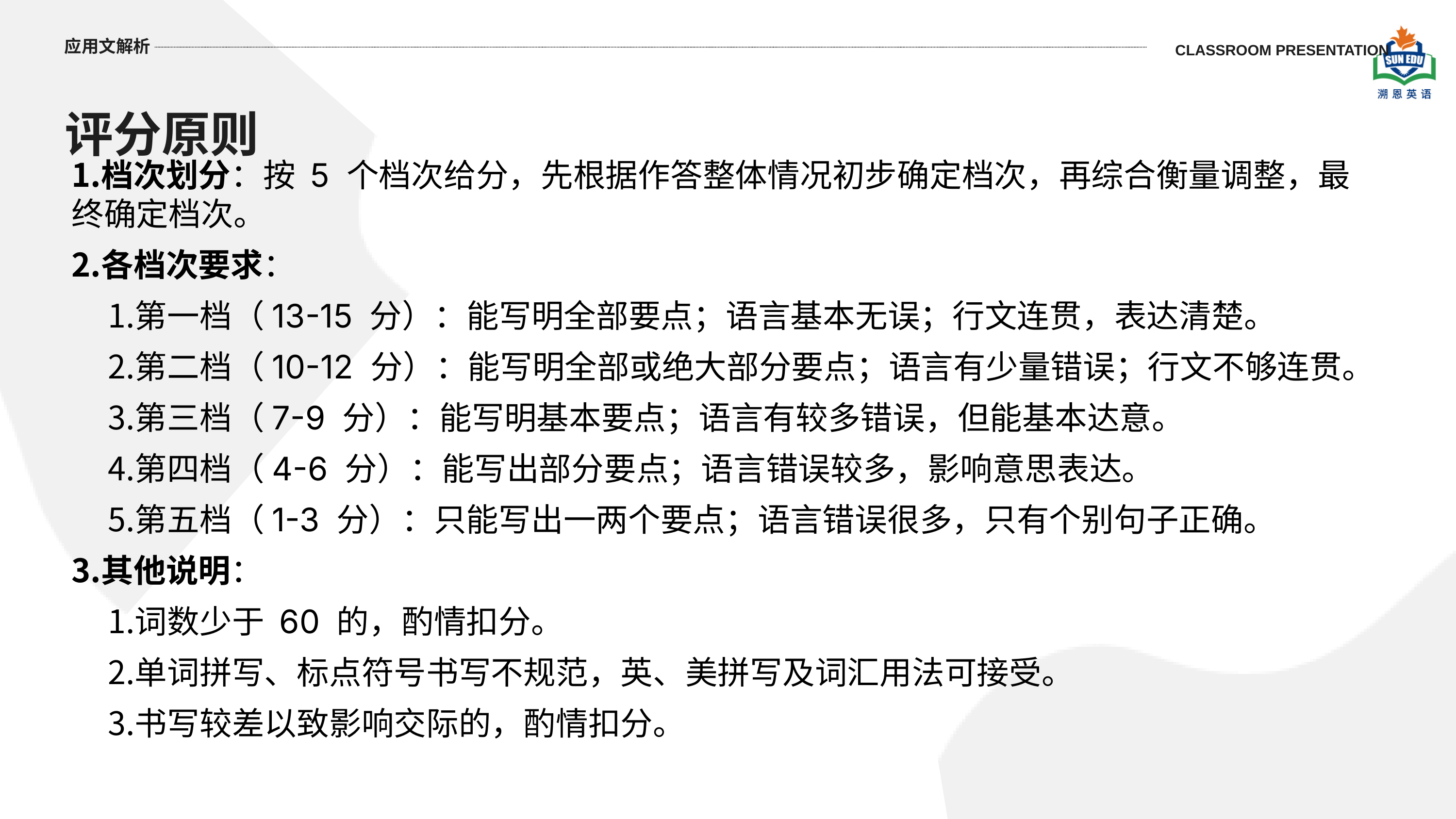

评分原则
应用文解析
CLASSROOM PRESENTATION

档次划分：按 5 个档次给分，先根据作答整体情况初步确定档次，再综合衡量调整，最终确定档次。
各档次要求：
第一档（13-15 分）：能写明全部要点；语言基本无误；行文连贯，表达清楚。
第二档（10-12 分）：能写明全部或绝大部分要点；语言有少量错误；行文不够连贯。
第三档（7-9 分）：能写明基本要点；语言有较多错误，但能基本达意。
第四档（4-6 分）：能写出部分要点；语言错误较多，影响意思表达。
第五档（1-3 分）：只能写出一两个要点；语言错误很多，只有个别句子正确。
其他说明：
词数少于 60 的，酌情扣分。
单词拼写、标点符号书写不规范，英、美拼写及词汇用法可接受。
书写较差以致影响交际的，酌情扣分。